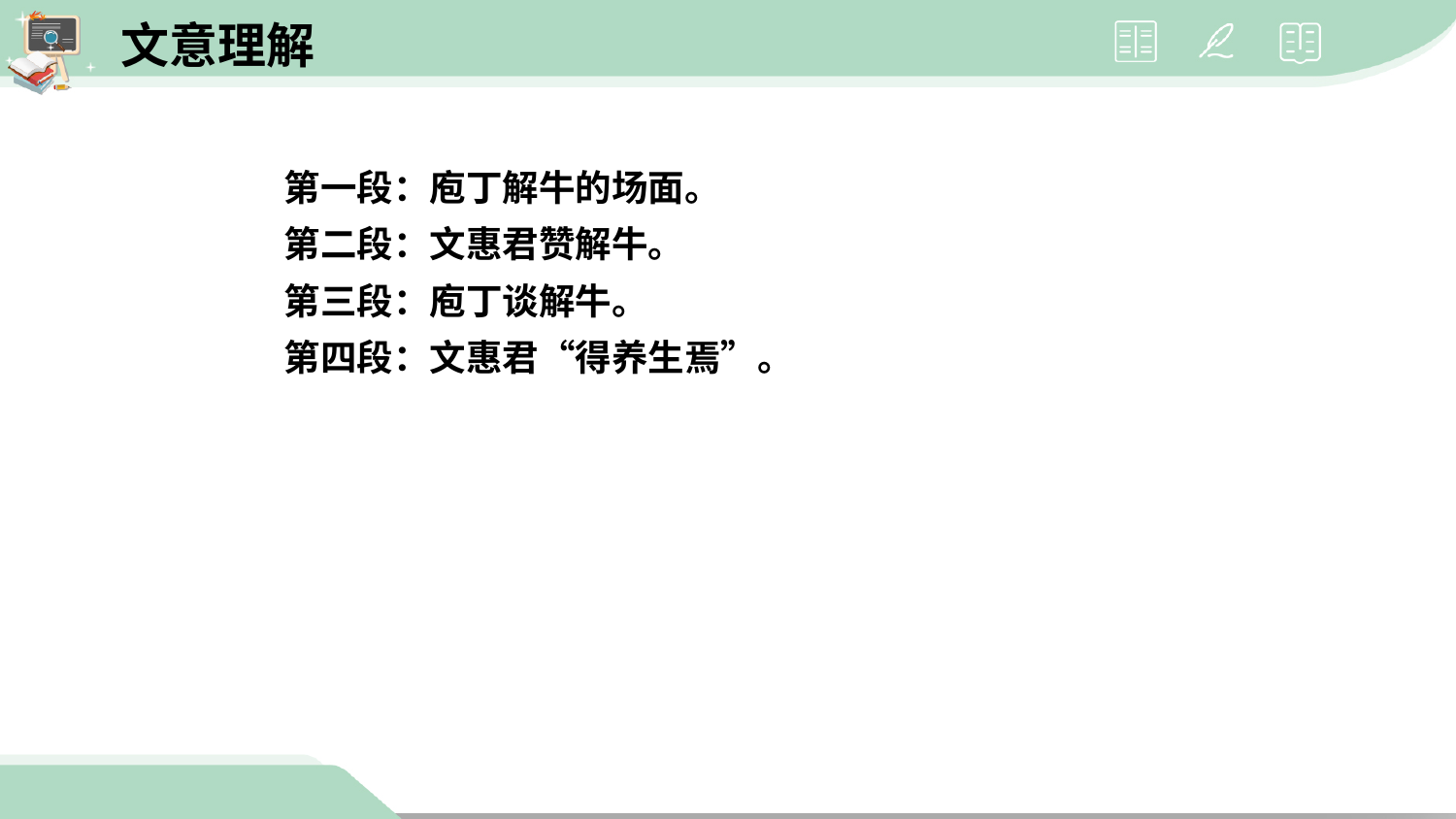

文意理解
第一段：庖丁解牛的场面。
第二段：文惠君赞解牛。
第三段：庖丁谈解牛。
第四段：文惠君“得养生焉”。